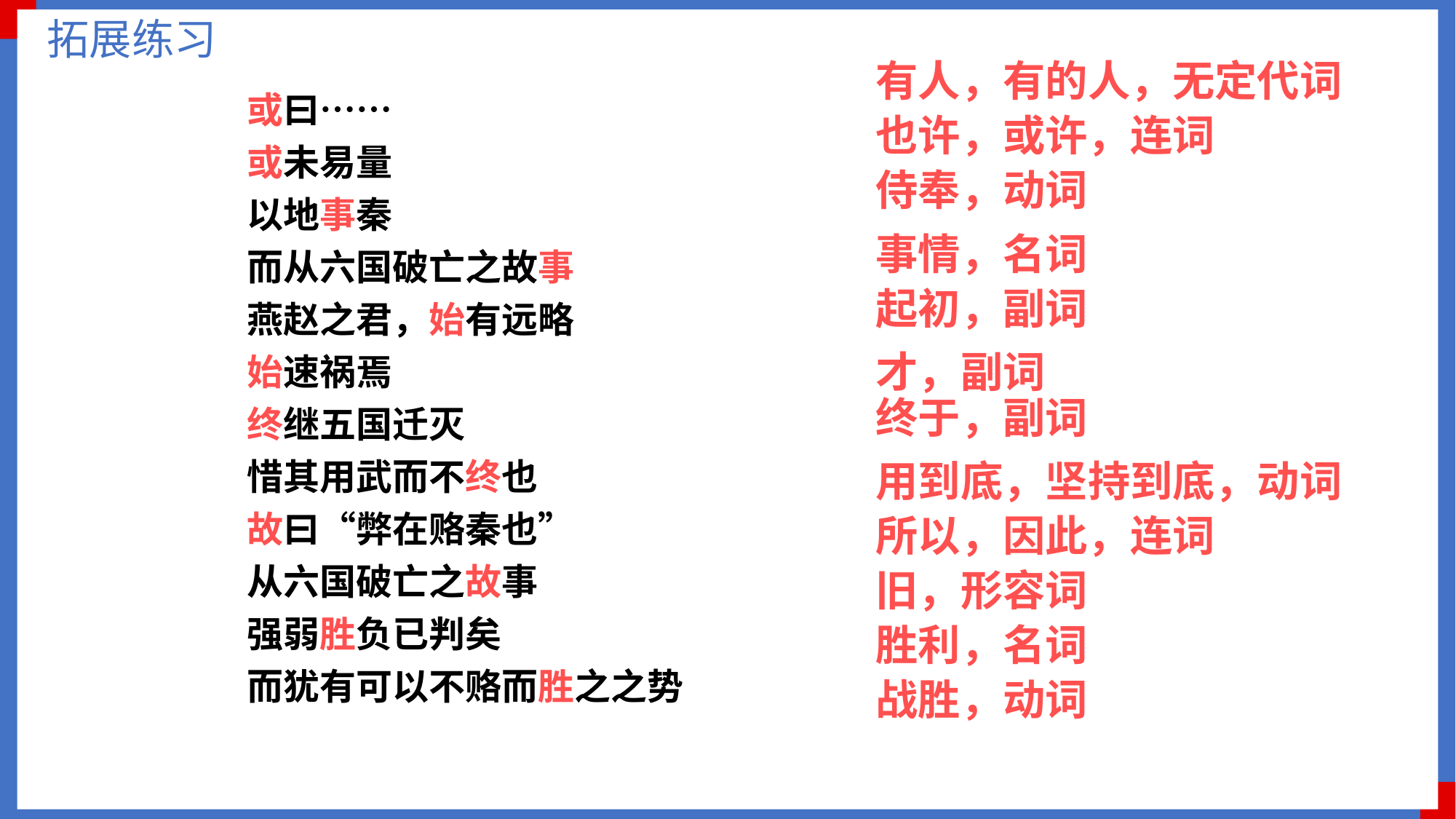

拓展练习
有人，有的人，无定代词
或曰……
或未易量
以地事秦
而从六国破亡之故事
燕赵之君，始有远略
始速祸焉
终继五国迁灭
惜其用武而不终也
故曰“弊在赂秦也”
从六国破亡之故事
强弱胜负已判矣
而犹有可以不赂而胜之之势

也许，或许，连词
侍奉，动词
事情，名词
起初，副词
才，副词
终于，副词
用到底，坚持到底，动词
所以，因此，连词
旧，形容词
胜利，名词
战胜，动词